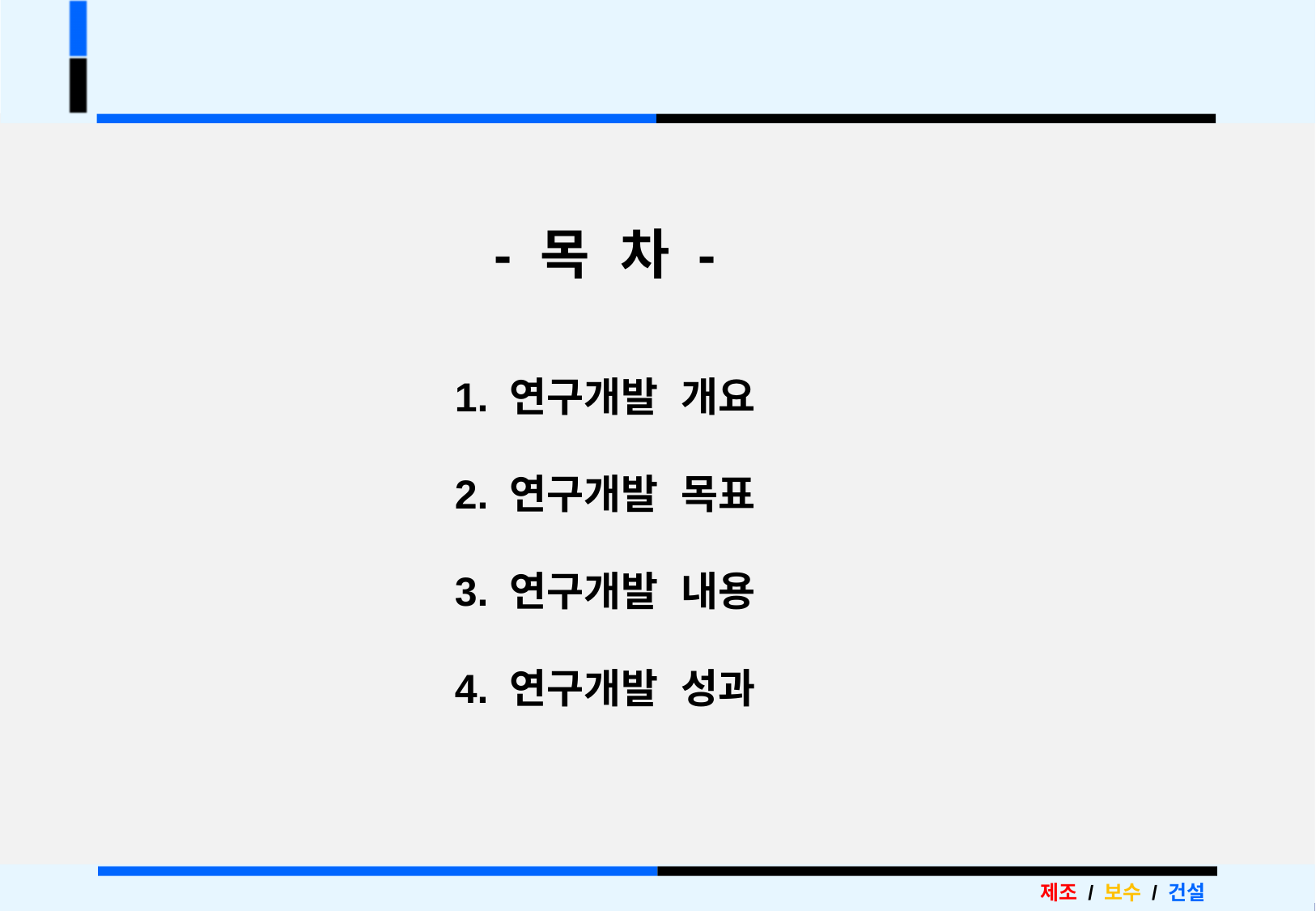

- 목  차 -
1. 연구개발  개요
2. 연구개발  목표
3. 연구개발  내용
4. 연구개발  성과

제조 / 보수 / 건설